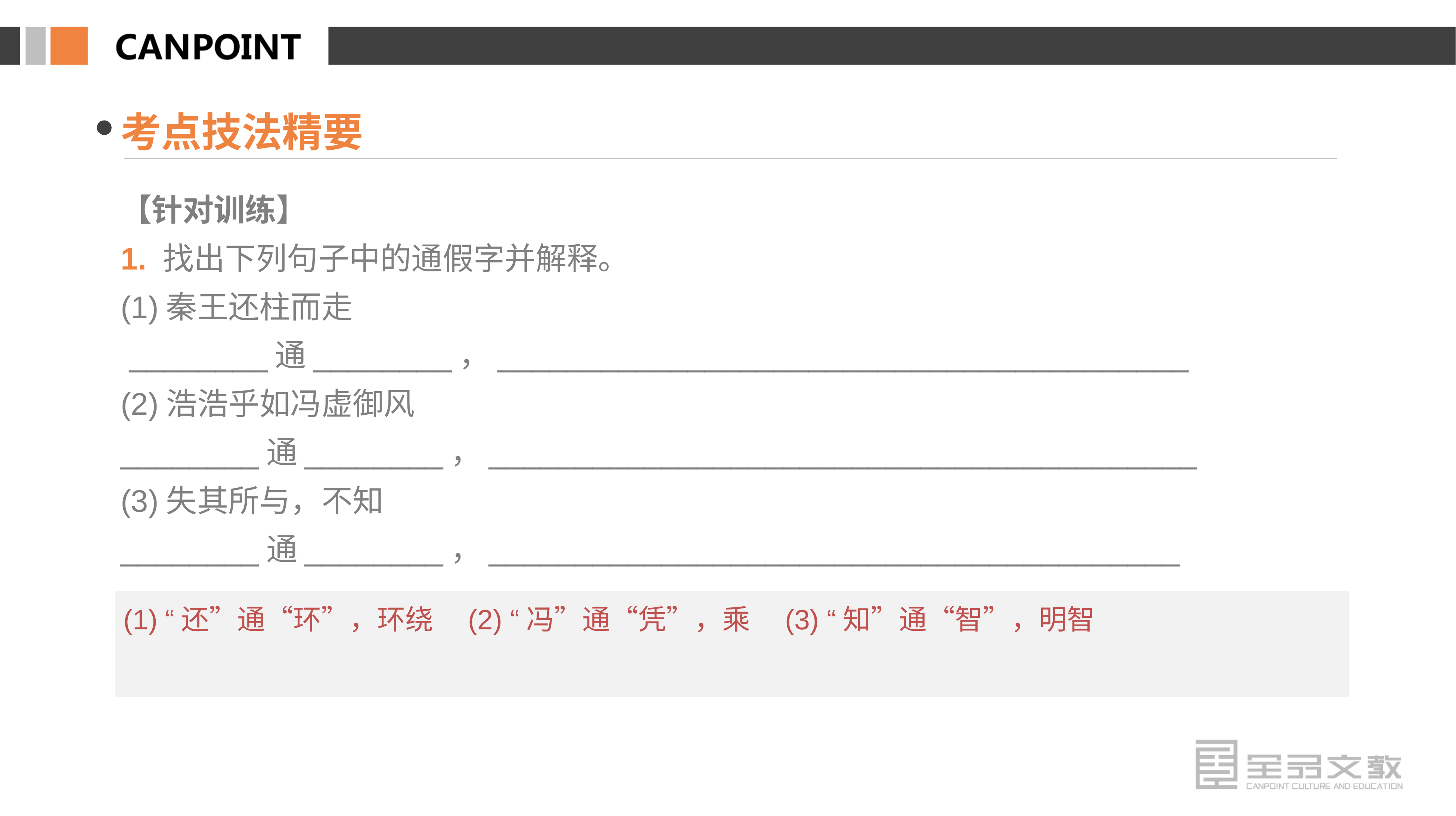

考点技法精要

【针对训练】
1. 找出下列句子中的通假字并解释。
(1)秦王还柱而走
 ________通________，________________________________________
(2)浩浩乎如冯虚御风
________通________，_________________________________________
(3)失其所与，不知
________通________，________________________________________
 (1) “还”通“环”，环绕　(2) “冯”通“凭”，乘　(3) “知”通“智”，明智